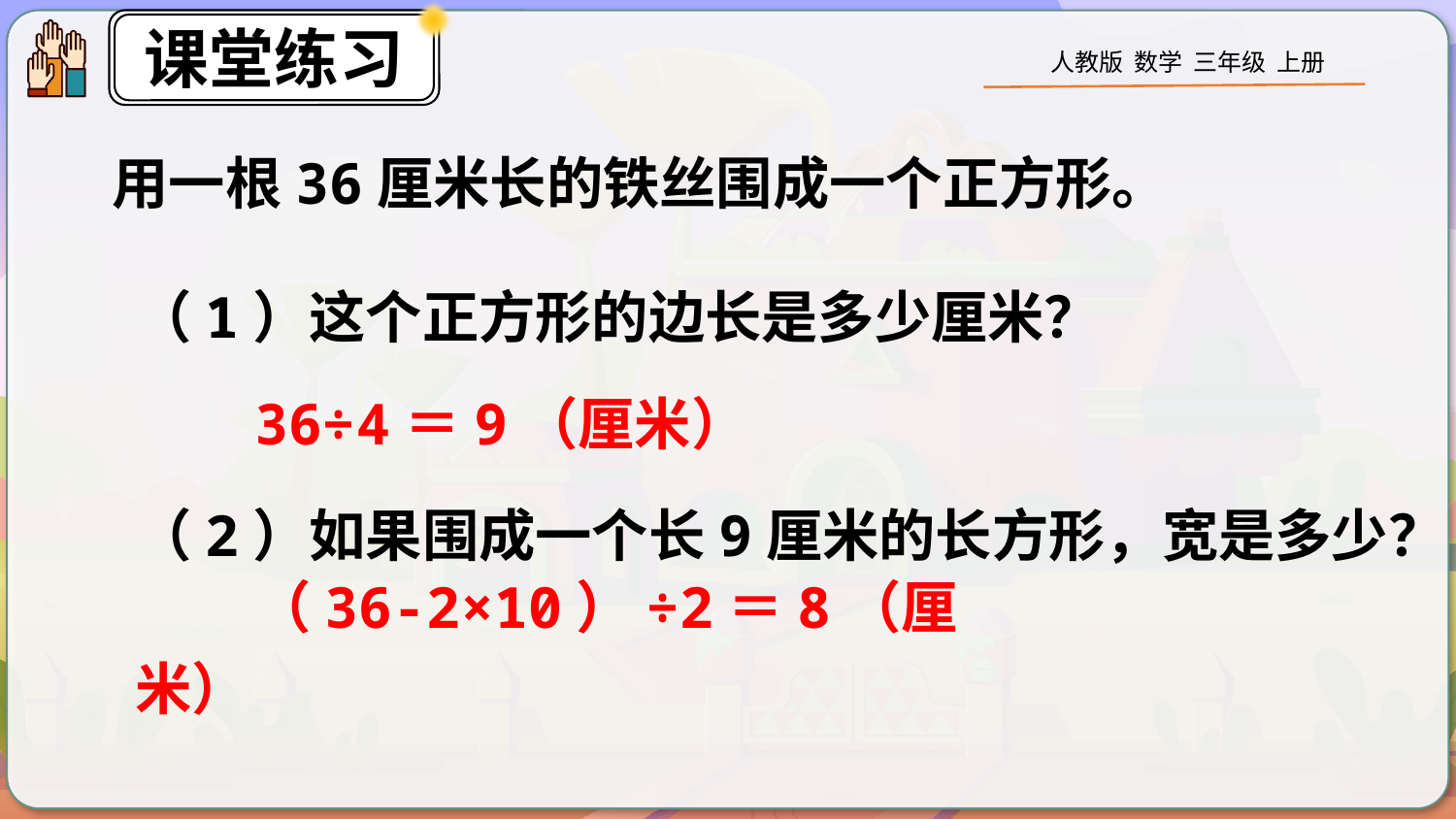

用一根36厘米长的铁丝围成一个正方形。
（1）这个正方形的边长是多少厘米？
36÷4＝9（厘米）
（2）如果围成一个长9厘米的长方形，宽是多少？
（36-2×10）÷2＝8（厘米）